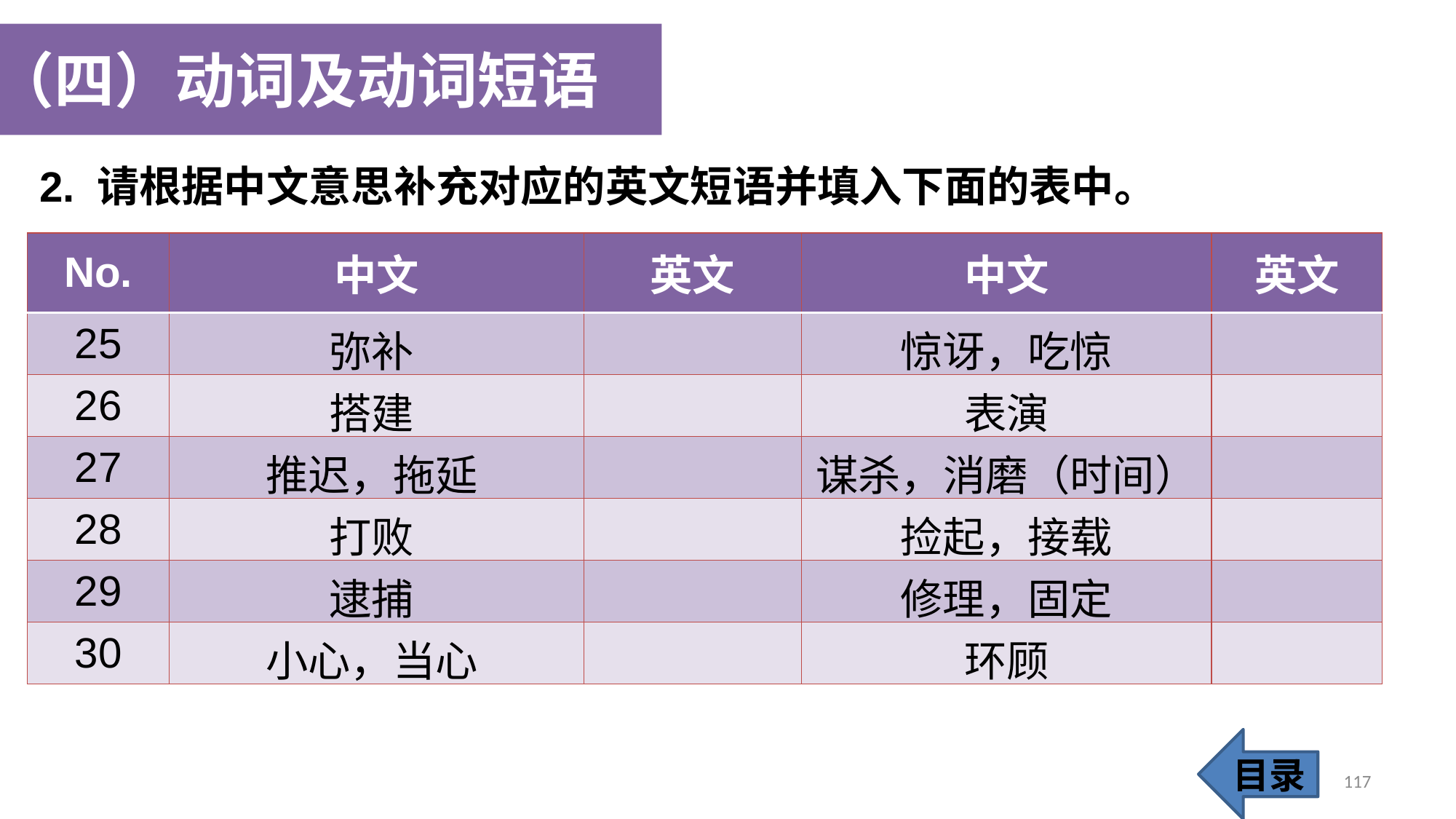

（四）动词及动词短语
2. 请根据中文意思补充对应的英文短语并填入下面的表中。
| No. | 中文 | 英文 | 中文 | 英文 |
| --- | --- | --- | --- | --- |
| 25 | 弥补 |  | 惊讶，吃惊 |  |
| 26 | 搭建 |  | 表演 |  |
| 27 | 推迟，拖延 |  | 谋杀，消磨（时间） |  |
| 28 | 打败 |  | 捡起，接载 |  |
| 29 | 逮捕 |  | 修理，固定 |  |
| 30 | 小心，当心 |  | 环顾 |  |
目录
117